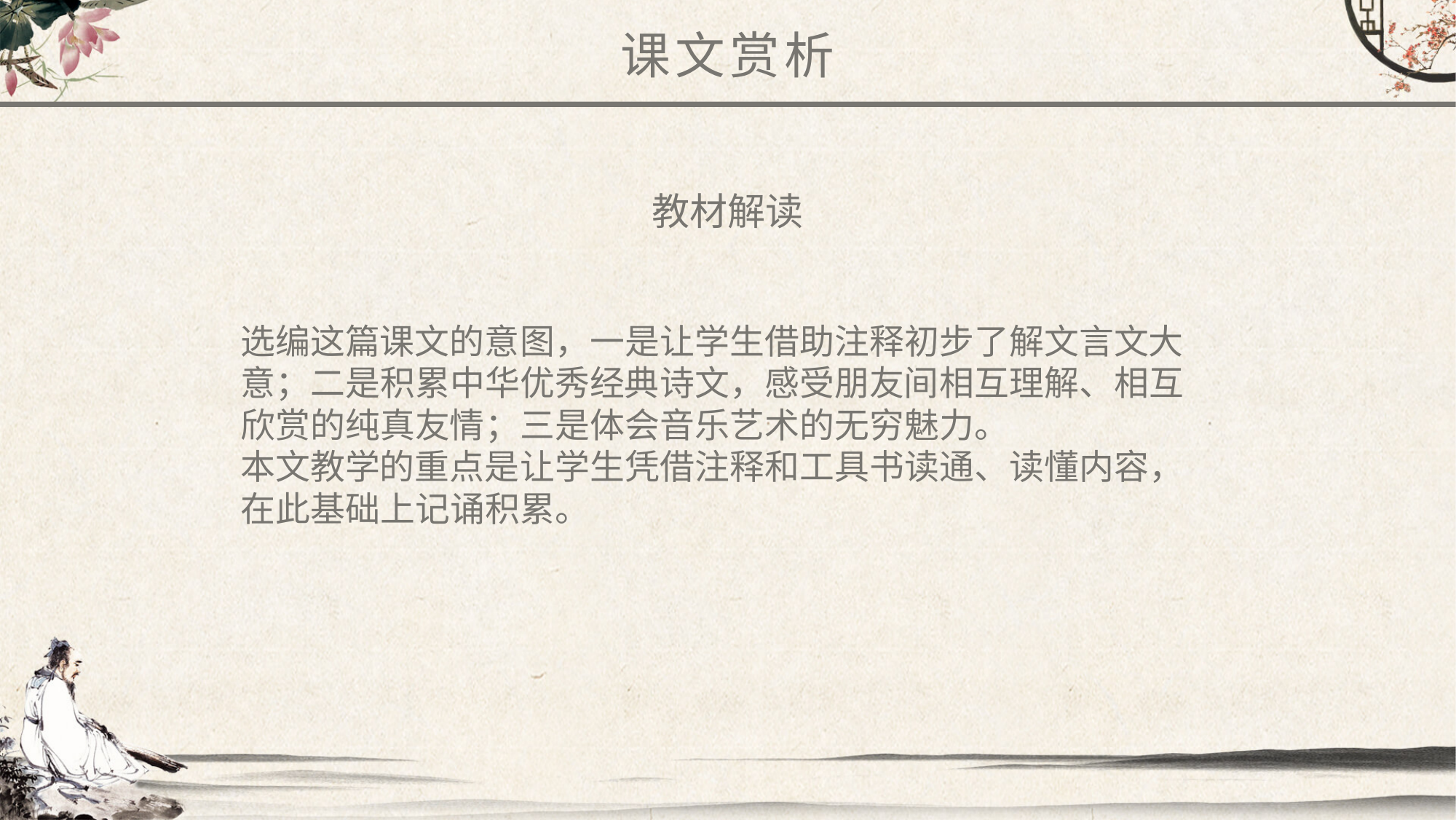

课文赏析

教材解读
选编这篇课文的意图，一是让学生借助注释初步了解文言文大意；二是积累中华优秀经典诗文，感受朋友间相互理解、相互欣赏的纯真友情；三是体会音乐艺术的无穷魅力。
本文教学的重点是让学生凭借注释和工具书读通、读懂内容，在此基础上记诵积累。